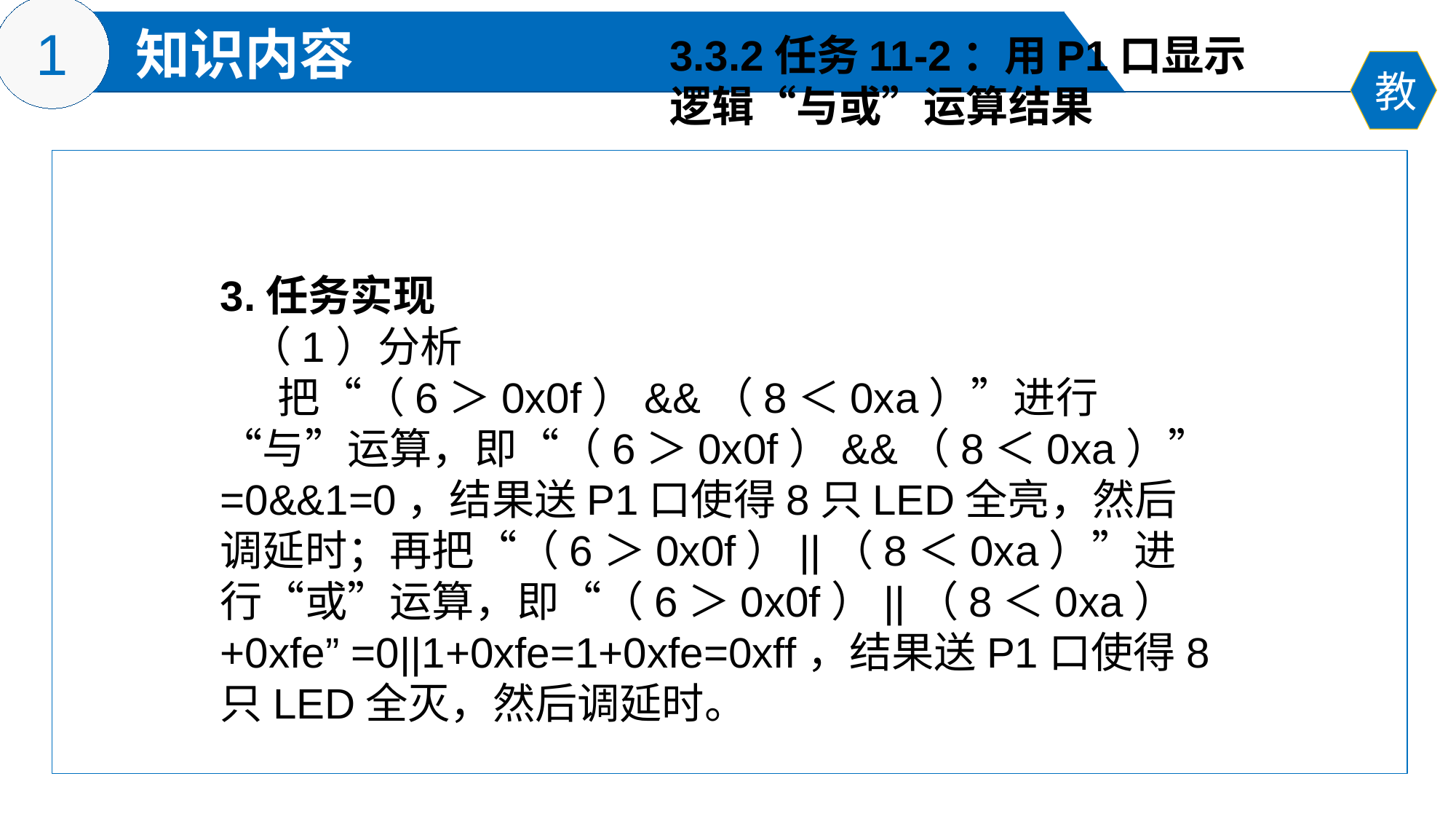

3.3.2任务11-2：用P1口显示
逻辑“与或”运算结果
3.任务实现
  （1）分析
     把“（6＞0x0f）&&（8＜0xa）”进行“与”运算，即“（6＞0x0f）&&（8＜0xa）”=0&&1=0，结果送P1口使得8只LED全亮，然后调延时；再把“（6＞0x0f）||（8＜0xa）”进行“或”运算，即“（6＞0x0f）||（8＜0xa）+0xfe” =0||1+0xfe=1+0xfe=0xff，结果送P1口使得8只LED全灭，然后调延时。